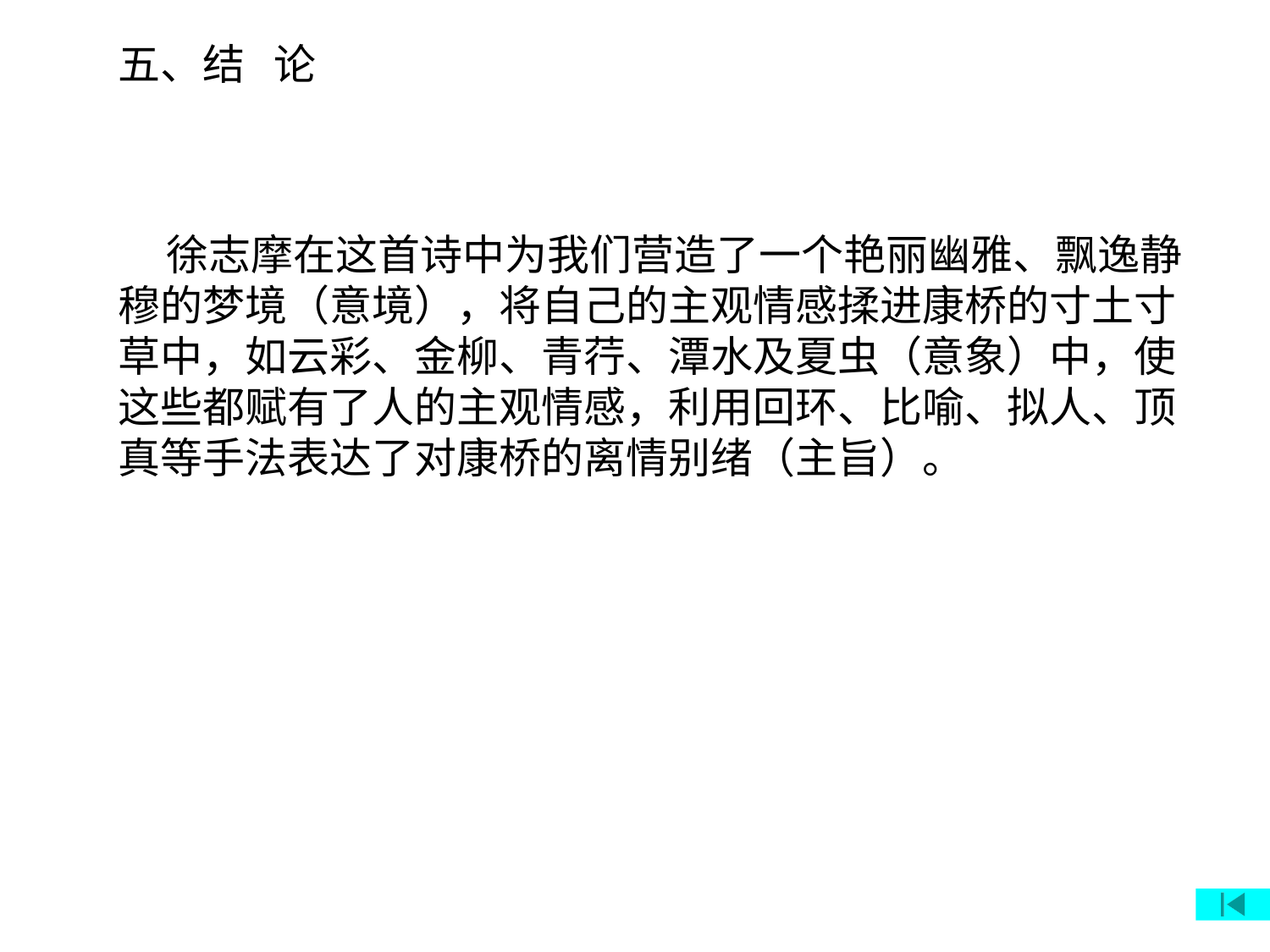

五、结   论
    徐志摩在这首诗中为我们营造了一个艳丽幽雅、飘逸静穆的梦境（意境），将自己的主观情感揉进康桥的寸土寸草中，如云彩、金柳、青荇、潭水及夏虫（意象）中，使这些都赋有了人的主观情感，利用回环、比喻、拟人、顶真等手法表达了对康桥的离情别绪（主旨）。